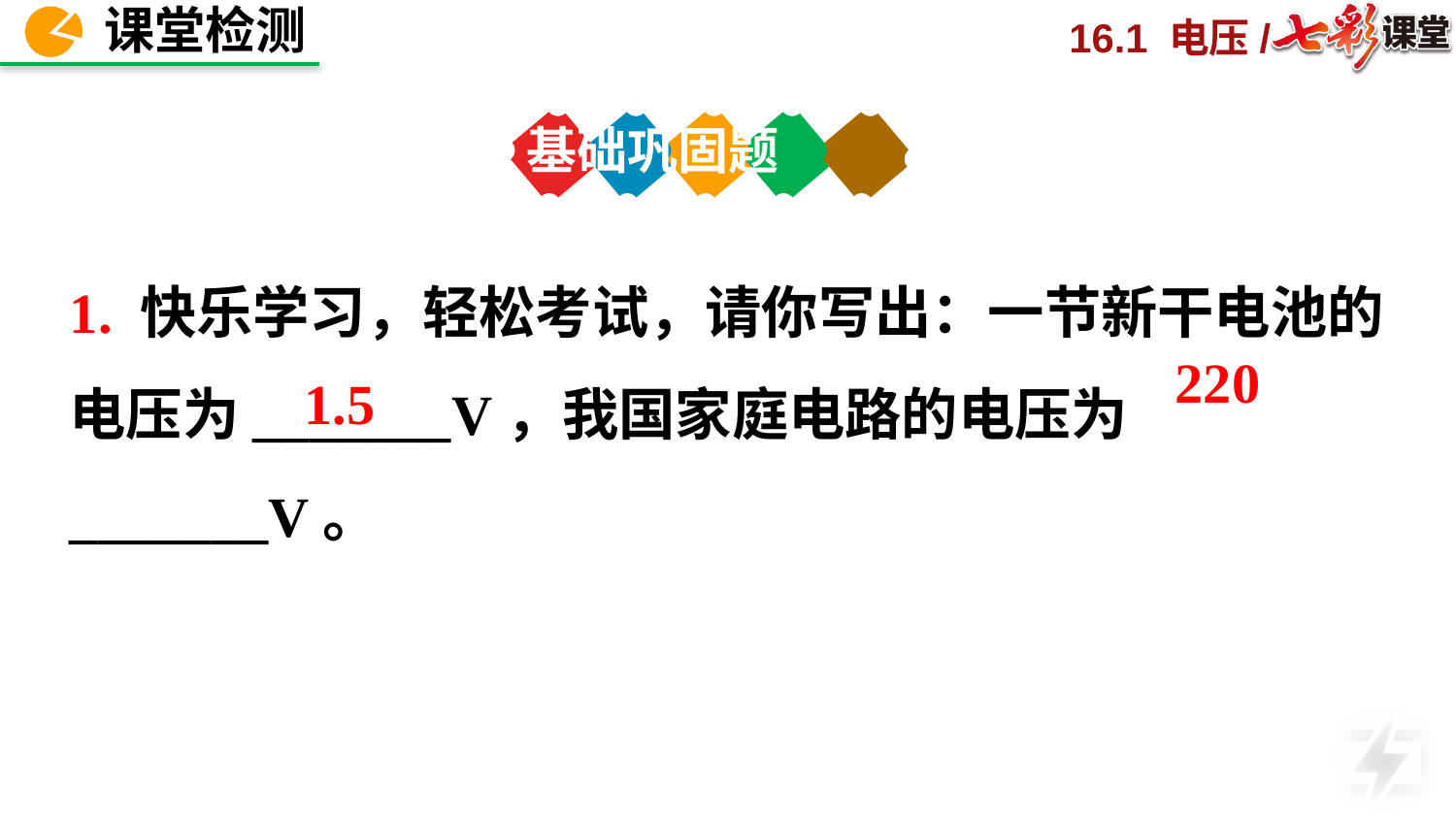

基础巩固题

1. 快乐学习，轻松考试，请你写出：一节新干电池的电压为_______V，我国家庭电路的电压为_______V。
220
1.5